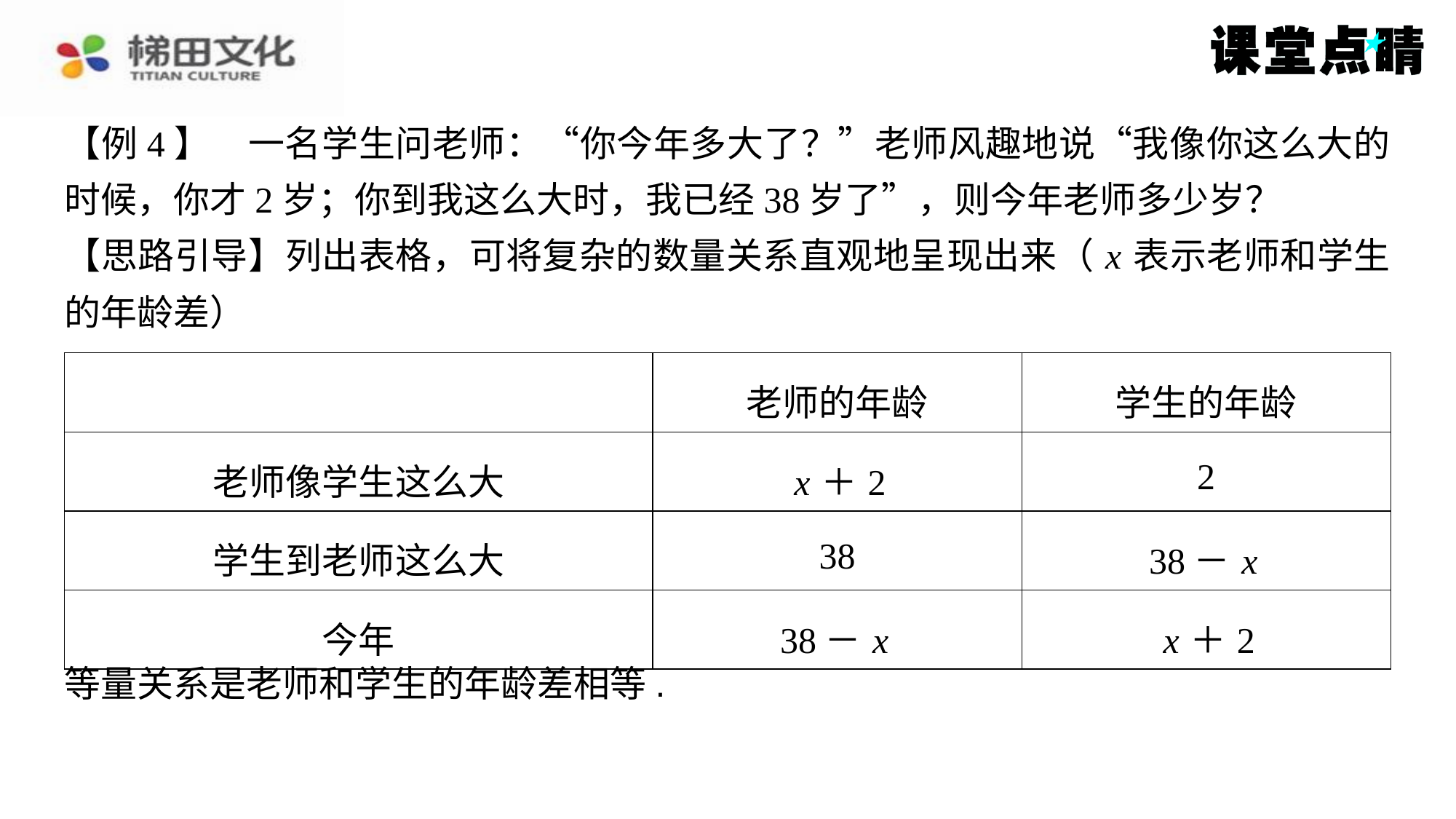

【例4】　一名学生问老师：“你今年多大了？”老师风趣地说“我像你这么大的
时候，你才2岁；你到我这么大时，我已经38岁了”，则今年老师多少岁？
【思路引导】列出表格，可将复杂的数量关系直观地呈现出来（ x 表示老师和学生
的年龄差）
|  | 老师的年龄 | 学生的年龄 |
| --- | --- | --- |
| 老师像学生这么大 | x ＋2 | 2 |
| 学生到老师这么大 | 38 | 38－ x |
| 今年 | 38－ x | x ＋2 |
等量关系是老师和学生的年龄差相等.